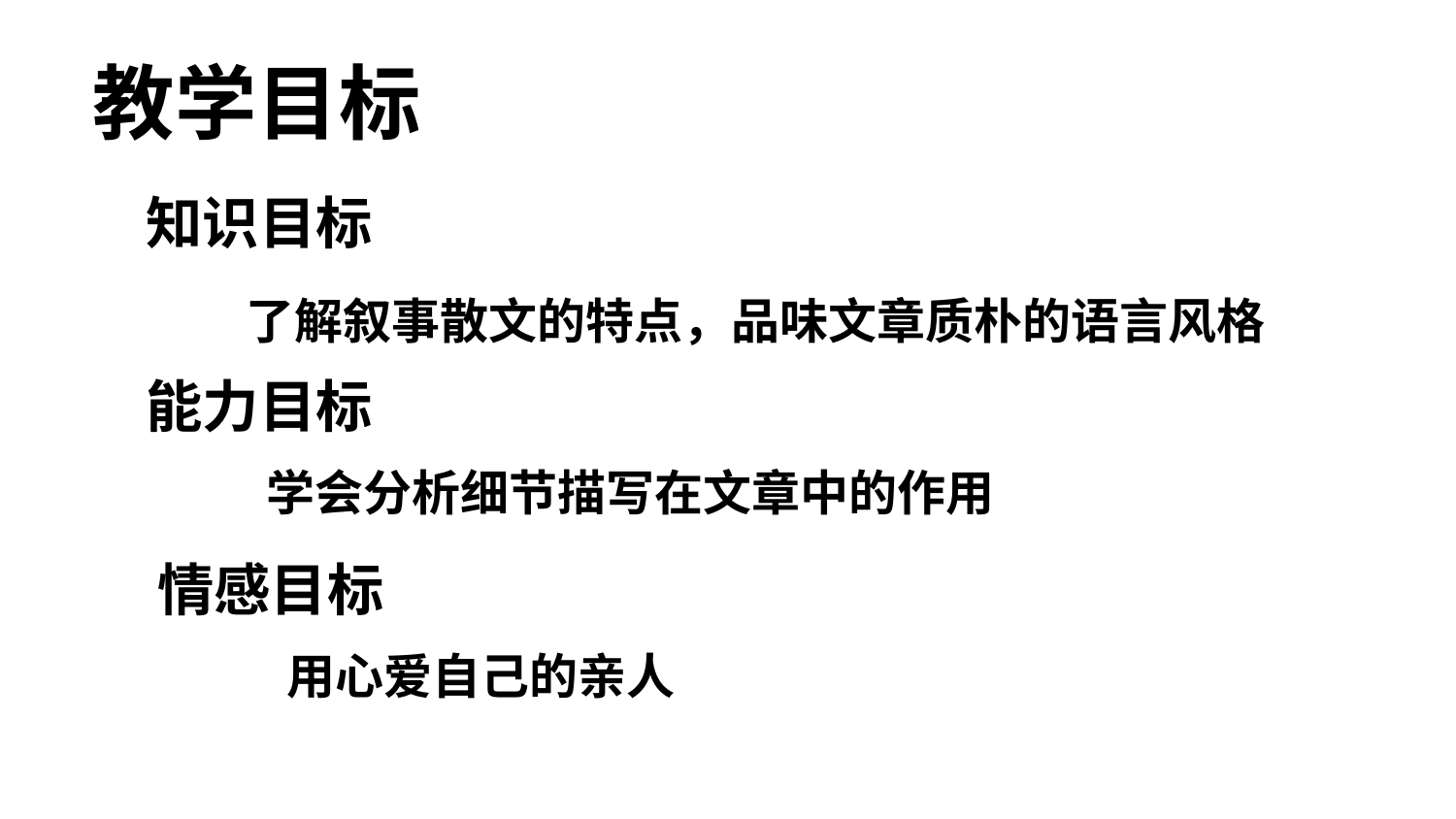

# 教学目标
知识目标
了解叙事散文的特点，品味文章质朴的语言风格
能力目标
学会分析细节描写在文章中的作用
情感目标
用心爱自己的亲人